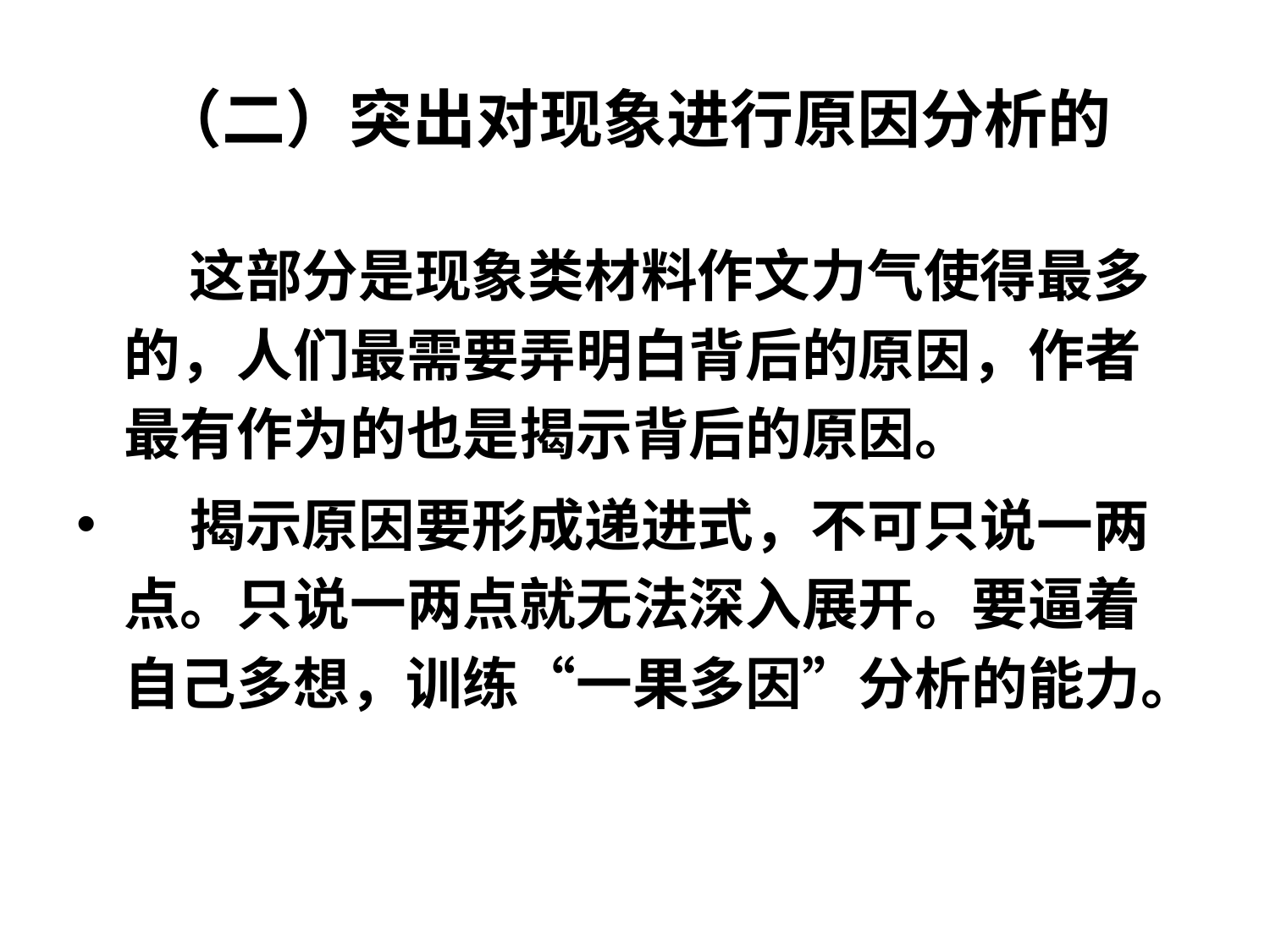

# （二）突出对现象进行原因分析的
    这部分是现象类材料作文力气使得最多的，人们最需要弄明白背后的原因，作者最有作为的也是揭示背后的原因。
    揭示原因要形成递进式，不可只说一两点。只说一两点就无法深入展开。要逼着自己多想，训练“一果多因”分析的能力。